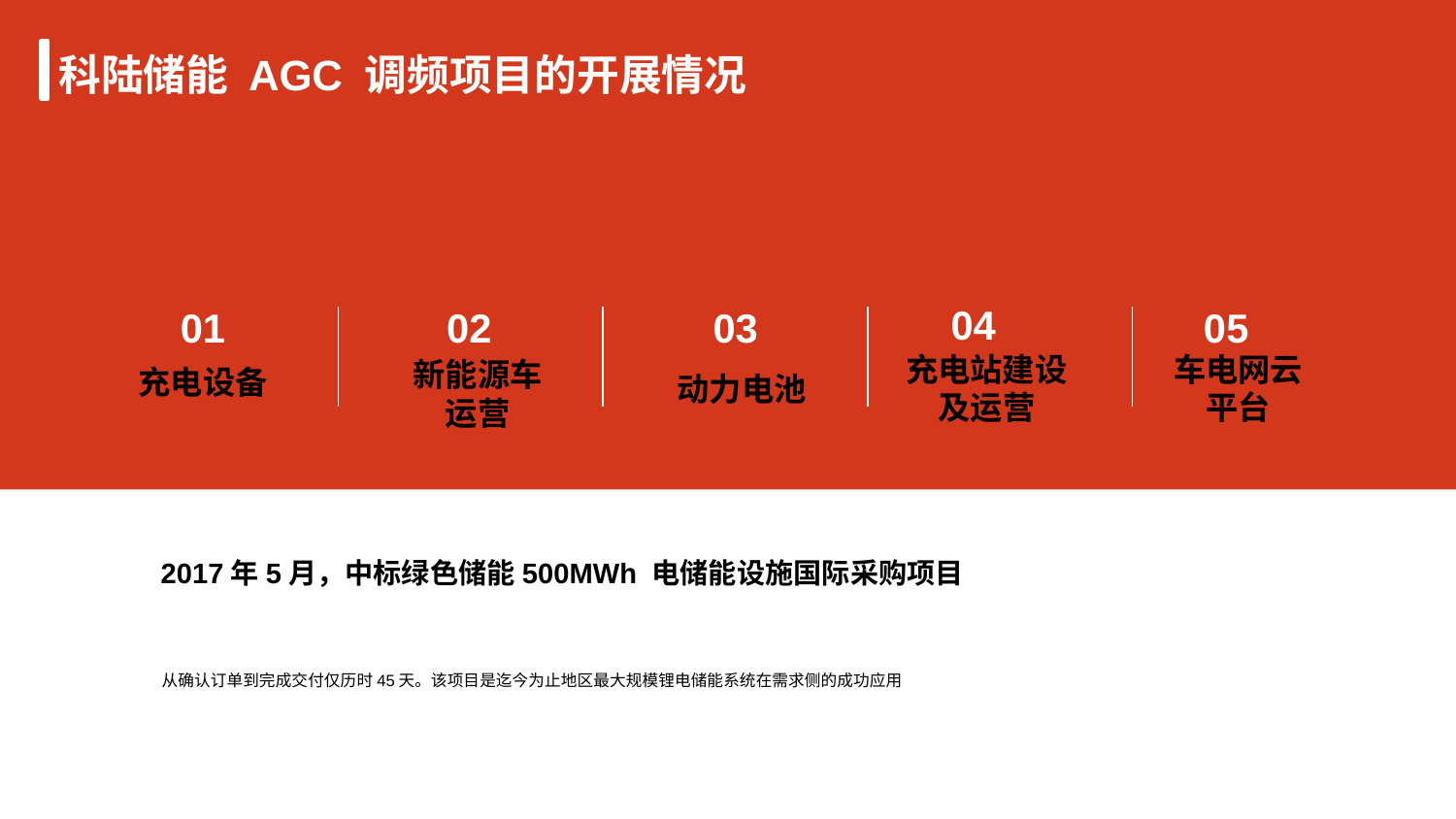

科陆储能 AGC 调频项目的开展情况
04
01
02
03
05
充电站建设
及运营
车电网云
平台
新能源车
运营
充电设备
动力电池
2017年5月，中标绿色储能500MWh 电储能设施国际采购项目
从确认订单到完成交付仅历时45天。该项目是迄今为止地区最大规模锂电储能系统在需求侧的成功应用